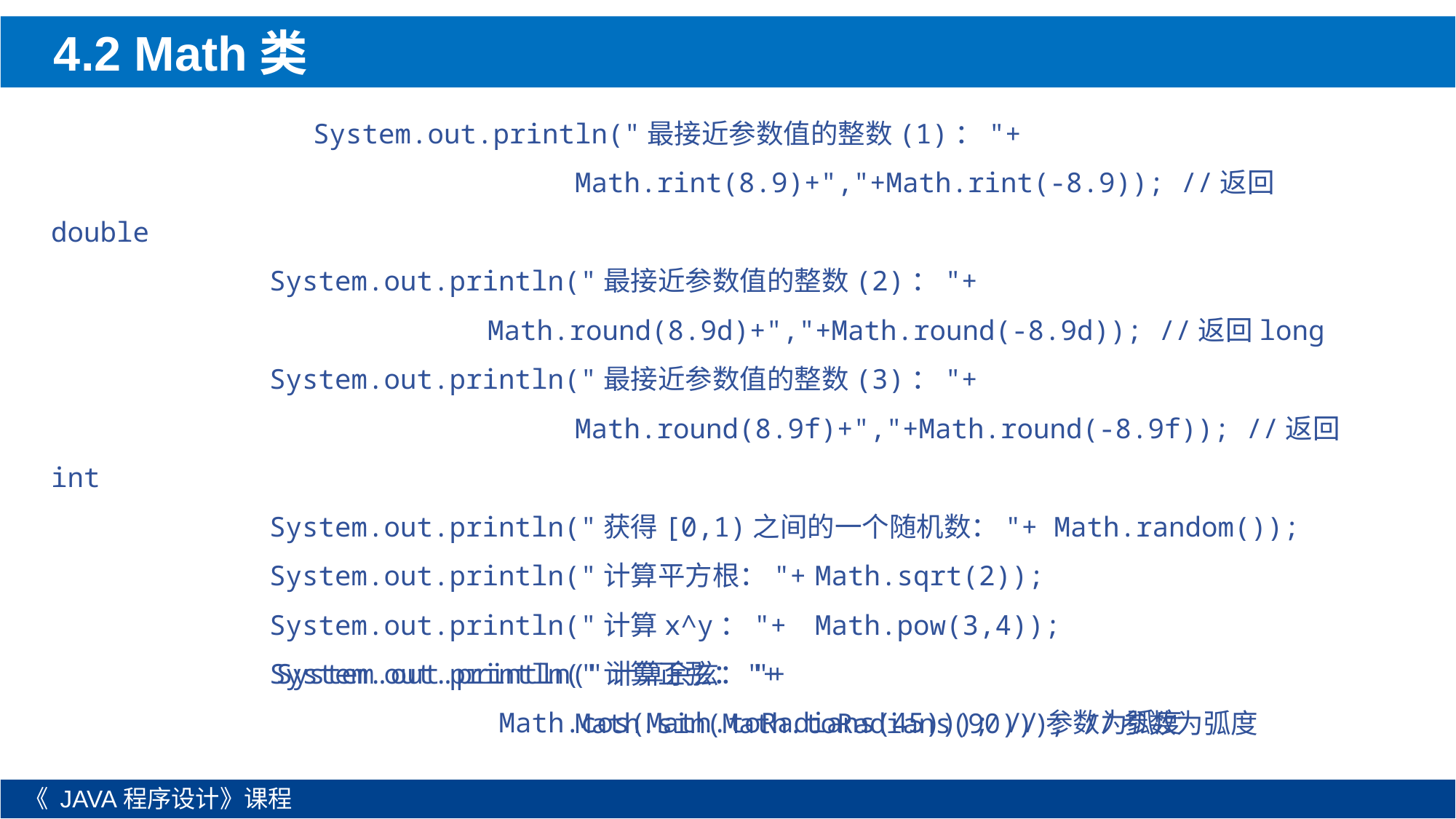

4.2 Math类
                System.out.println("最接近参数值的整数(1)："+
                                Math.rint(8.9)+","+Math.rint(-8.9)); //返回double
		System.out.println("最接近参数值的整数(2)："+
				Math.round(8.9d)+","+Math.round(-8.9d)); //返回long
		System.out.println("最接近参数值的整数(3)："+
                                Math.round(8.9f)+","+Math.round(-8.9f)); //返回int
		System.out.println("获得[0,1)之间的一个随机数："+ Math.random());
		System.out.println("计算平方根："+	Math.sqrt(2));
		System.out.println("计算x^y："+	Math.pow(3,4));
		System.out.println("计算正弦："+
                                Math.sin(Math.toRadians(90))); //参数为弧度
System.out.println("计算余弦："+
Math.cos(Math.toRadians(45))); //参数为弧度
《 JAVA程序设计》课程